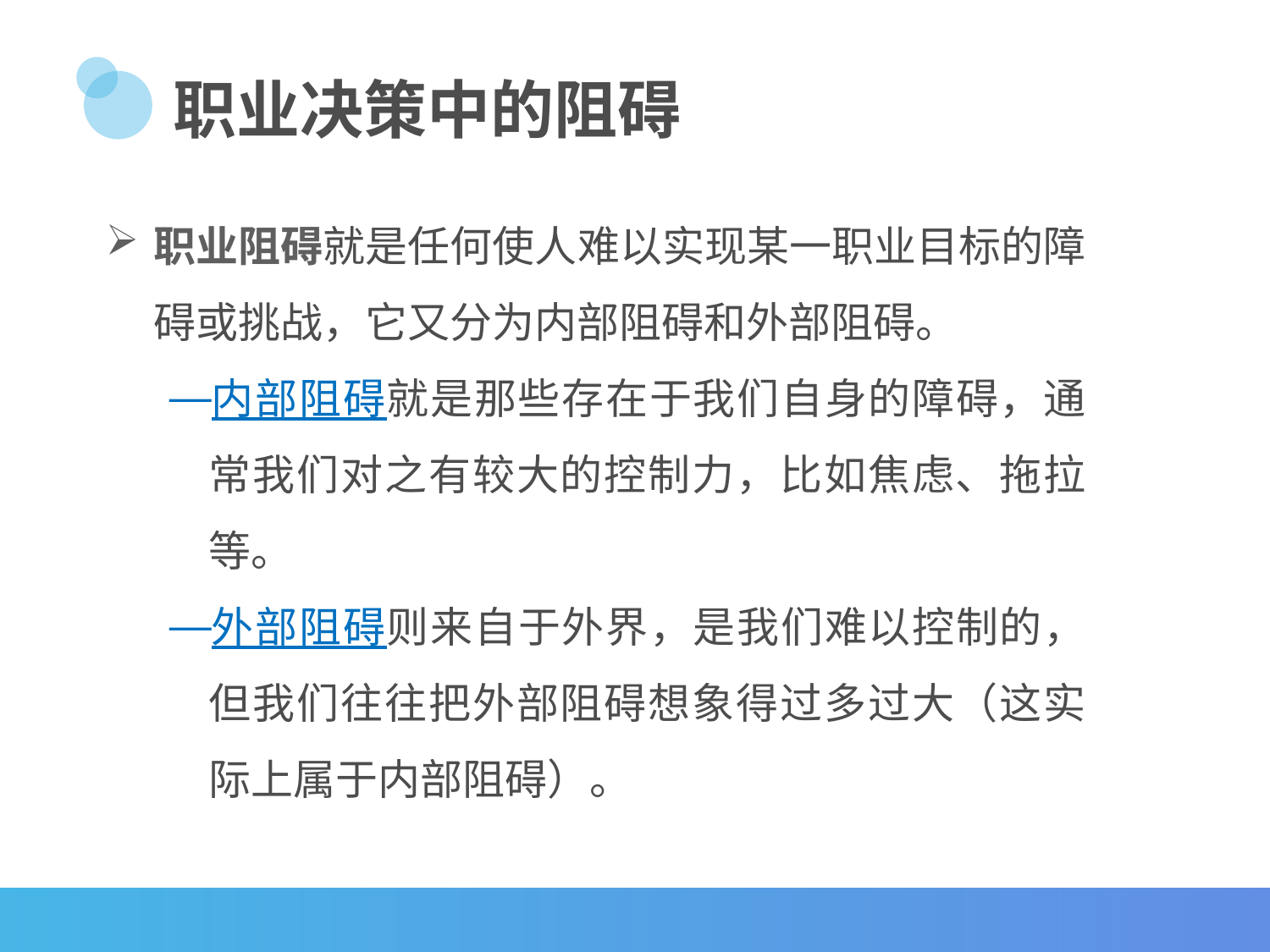

职业决策中的阻碍
职业阻碍就是任何使人难以实现某一职业目标的障碍或挑战，它又分为内部阻碍和外部阻碍。
内部阻碍就是那些存在于我们自身的障碍，通常我们对之有较大的控制力，比如焦虑、拖拉等。
外部阻碍则来自于外界，是我们难以控制的，但我们往往把外部阻碍想象得过多过大（这实际上属于内部阻碍）。